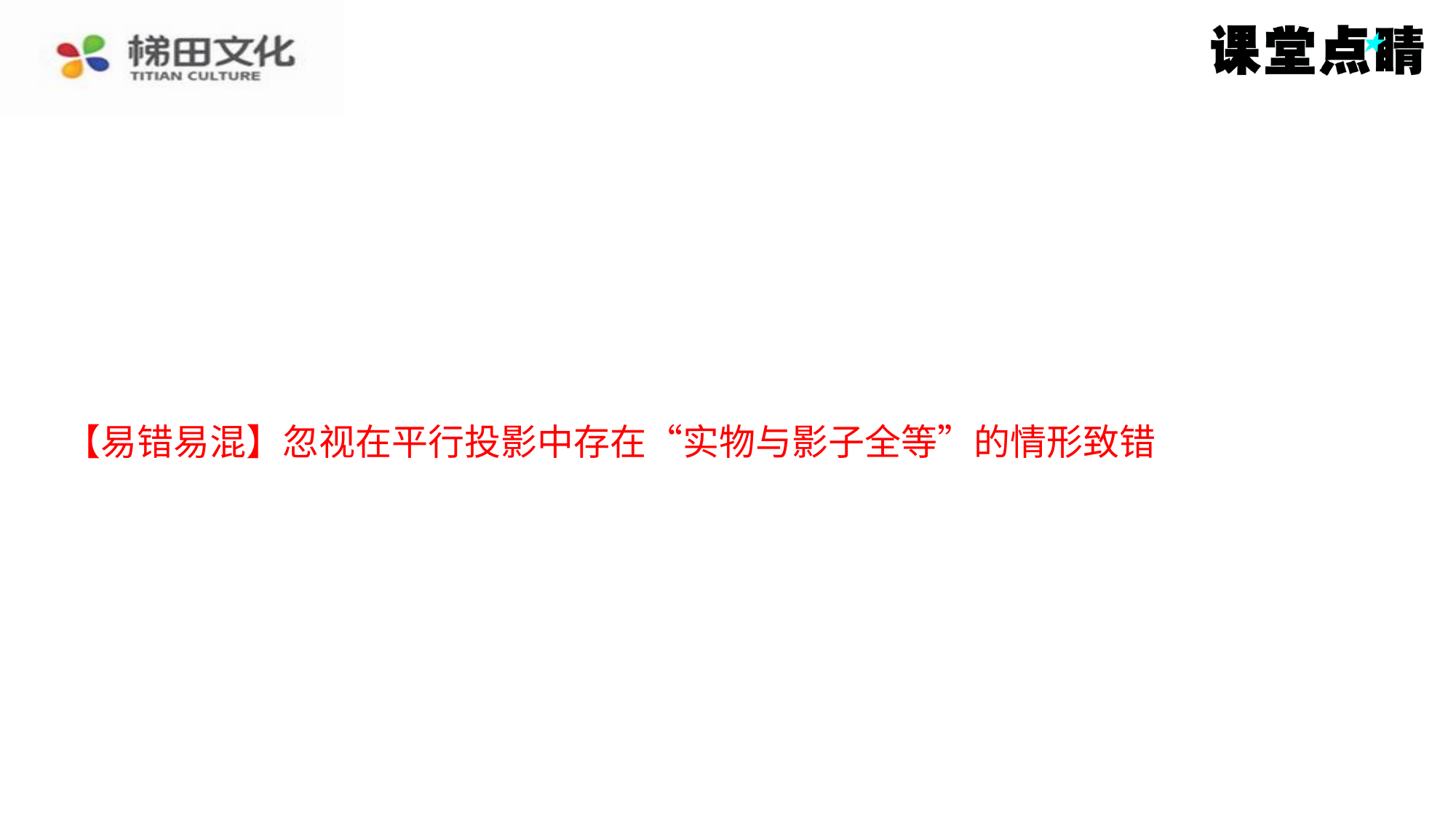

【易错易混】忽视在平行投影中存在“实物与影子全等”的情形致错
【易错易混】忽视在平行投影中存在“实物与影子全等”的情形致错